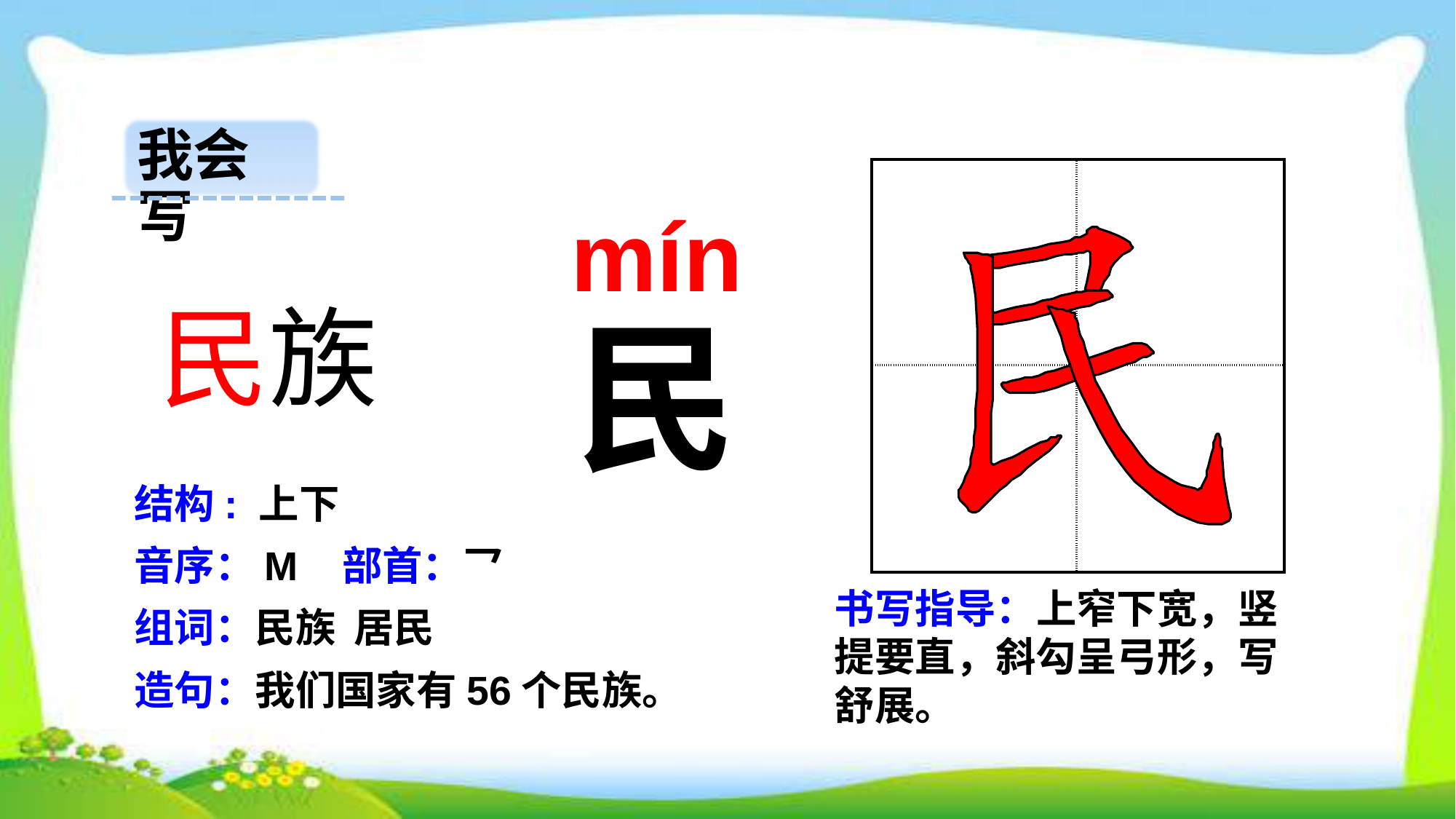

我会写

|  |  |
| --- | --- |
|  |  |
 mín

民族

民

结构: 上下
音序：M   部首：乛
书写指导：上窄下宽，竖提要直，斜勾呈弓形，写舒展。
组词：民族  居民
造句：我们国家有56个民族。